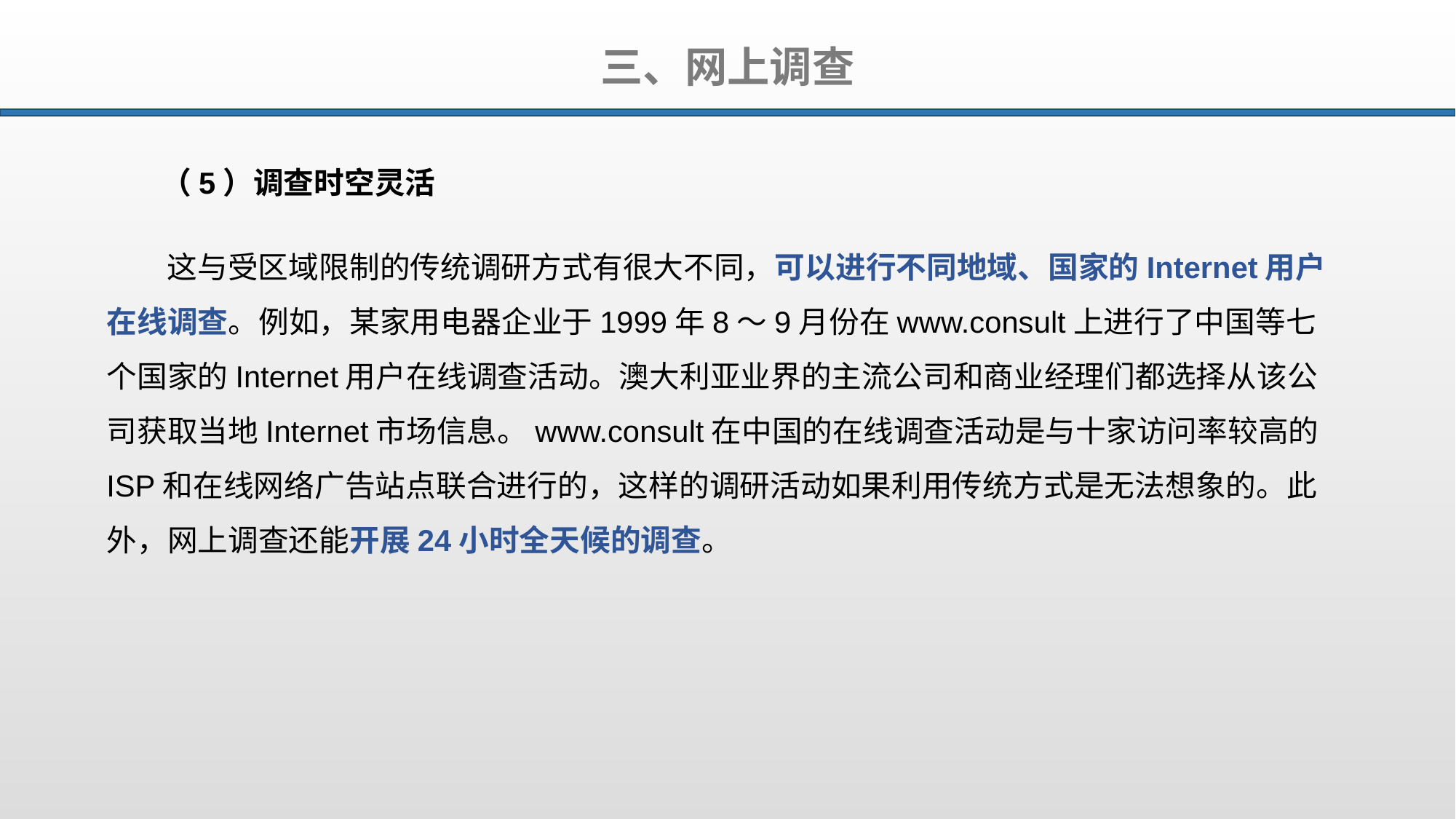

三、网上调查

（5）调查时空灵活
这与受区域限制的传统调研方式有很大不同，可以进行不同地域、国家的Internet用户在线调查。例如，某家用电器企业于1999年8～9月份在www.consult上进行了中国等七个国家的Internet用户在线调查活动。澳大利亚业界的主流公司和商业经理们都选择从该公司获取当地Internet市场信息。www.consult在中国的在线调查活动是与十家访问率较高的ISP和在线网络广告站点联合进行的，这样的调研活动如果利用传统方式是无法想象的。此外，网上调查还能开展24小时全天候的调查。